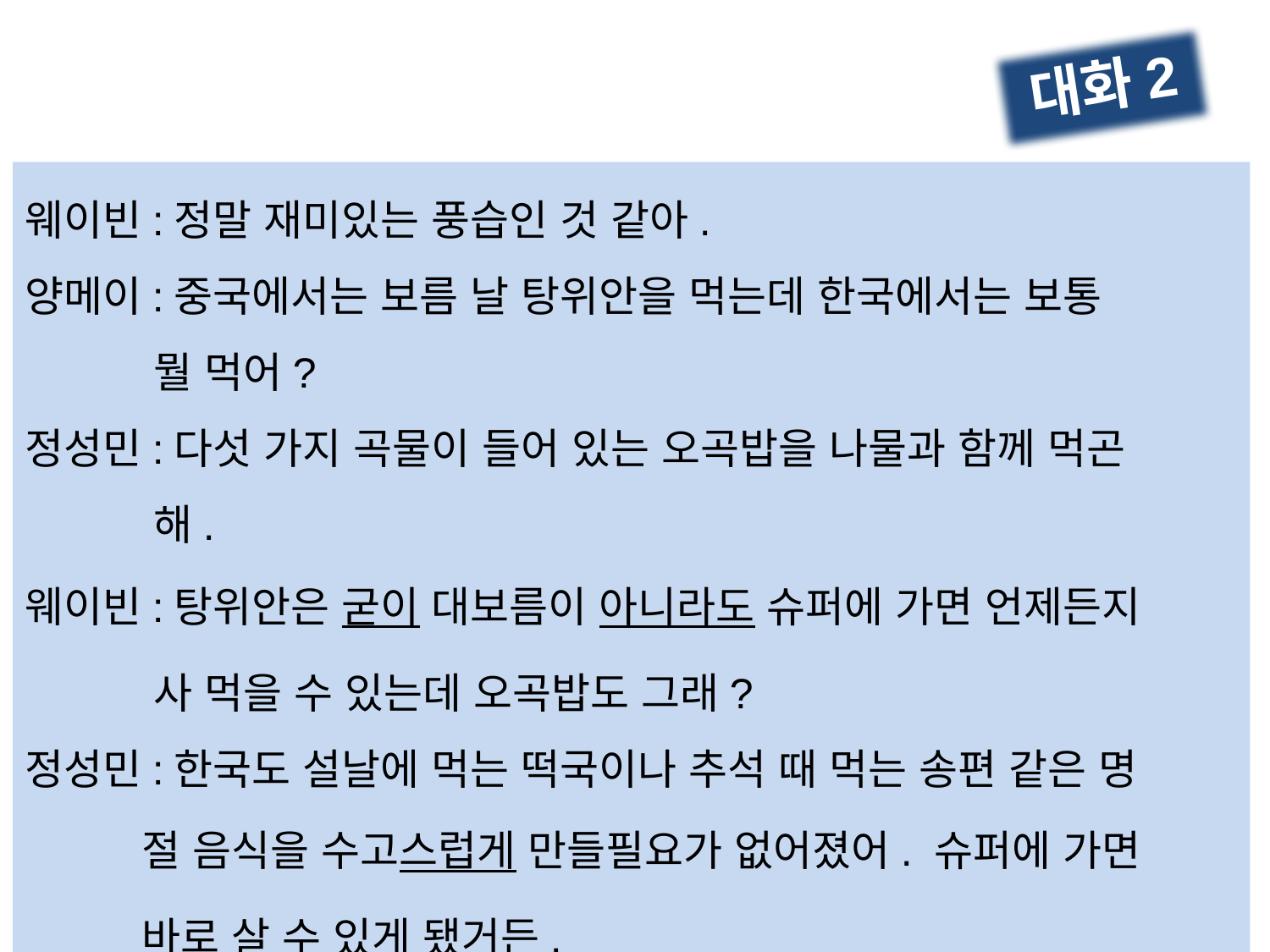

대화2
웨이빈:정말 재미있는 풍습인 것 같아.
양메이:중국에서는 보름 날 탕위안을 먹는데 한국에서는 보통
          뭘 먹어?
정성민:다섯 가지 곡물이 들어 있는 오곡밥을 나물과 함께 먹곤
          해.
웨이빈:탕위안은 굳이 대보름이 아니라도 슈퍼에 가면 언제든지
          사 먹을 수 있는데 오곡밥도 그래?
정성민:한국도 설날에 먹는 떡국이나 추석 때 먹는 송편 같은 명
         절 음식을 수고스럽게 만들필요가 없어졌어. 슈퍼에 가면
         바로 살 수 있게 됐거든.